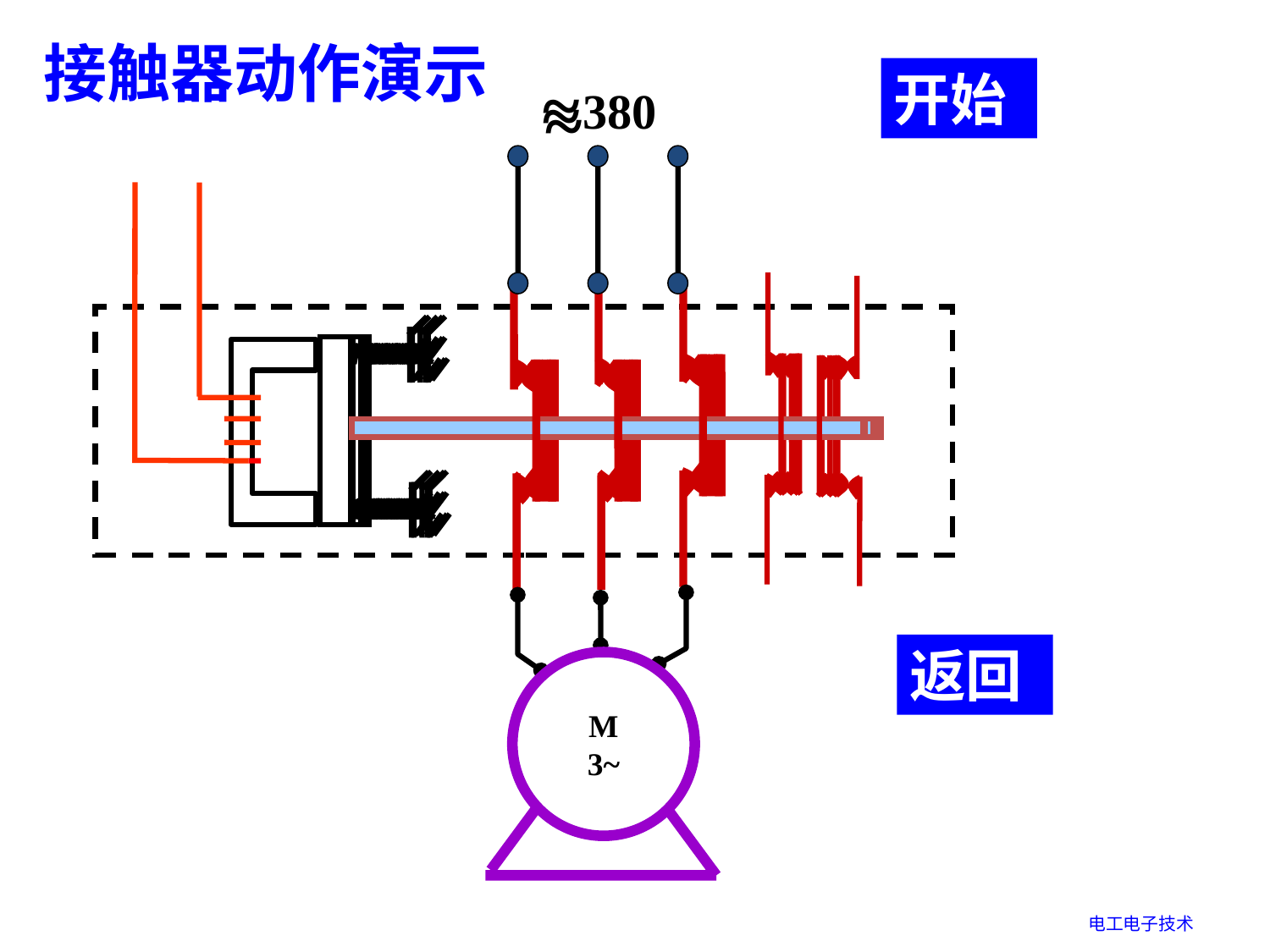

接触器动作演示
~

~

~

380

开始

M
3~

返回
电工电子技术